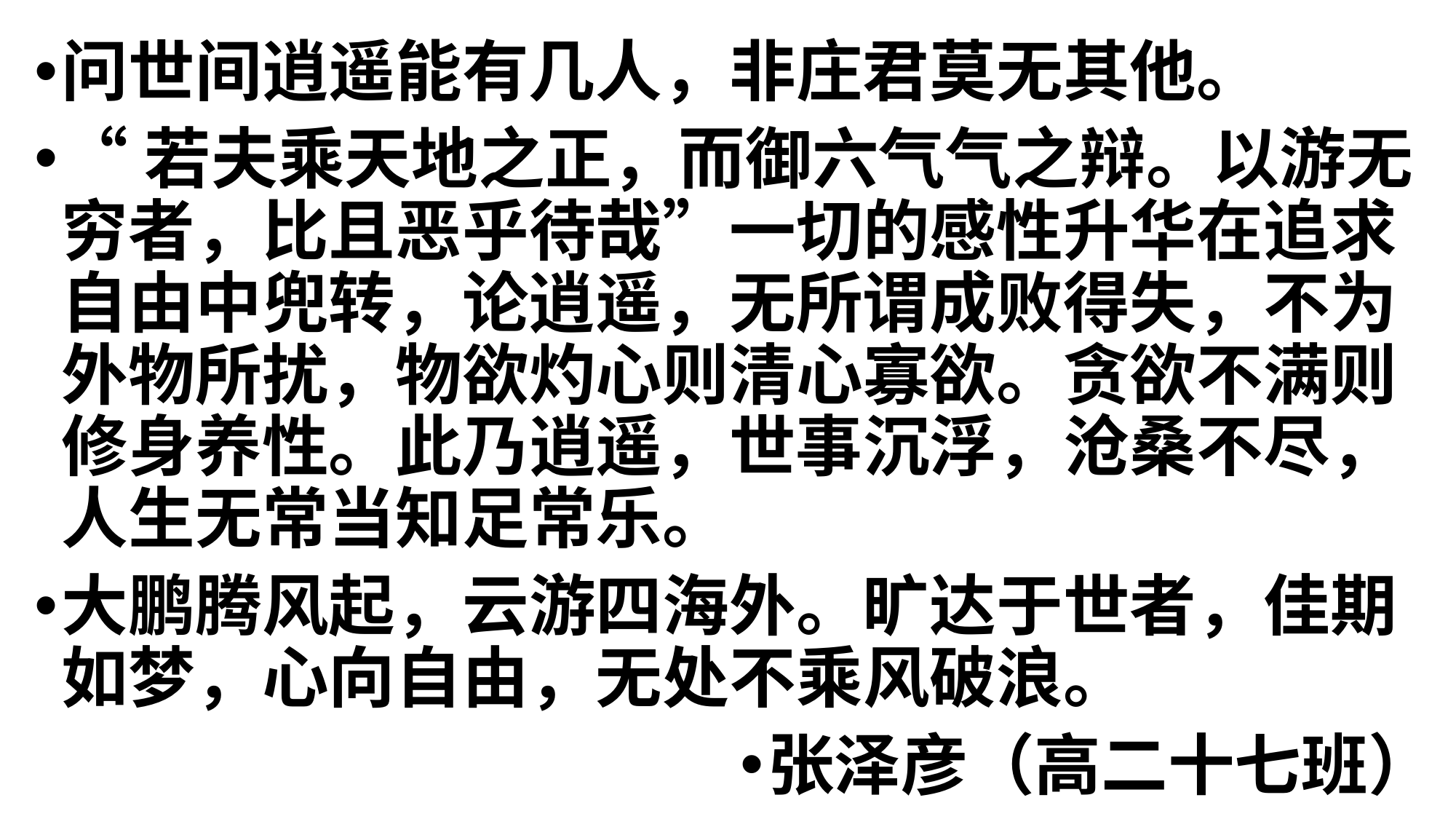

问世间逍遥能有几人，非庄君莫无其他。
“若夫乘天地之正，而御六气气之辩。以游无穷者，比且恶乎待哉”一切的感性升华在追求自由中兜转，论逍遥，无所谓成败得失，不为外物所扰，物欲灼心则清心寡欲。贪欲不满则修身养性。此乃逍遥，世事沉浮，沧桑不尽，人生无常当知足常乐。
大鹏腾风起，云游四海外。旷达于世者，佳期如梦，心向自由，无处不乘风破浪。
张泽彦（高二十七班）

#